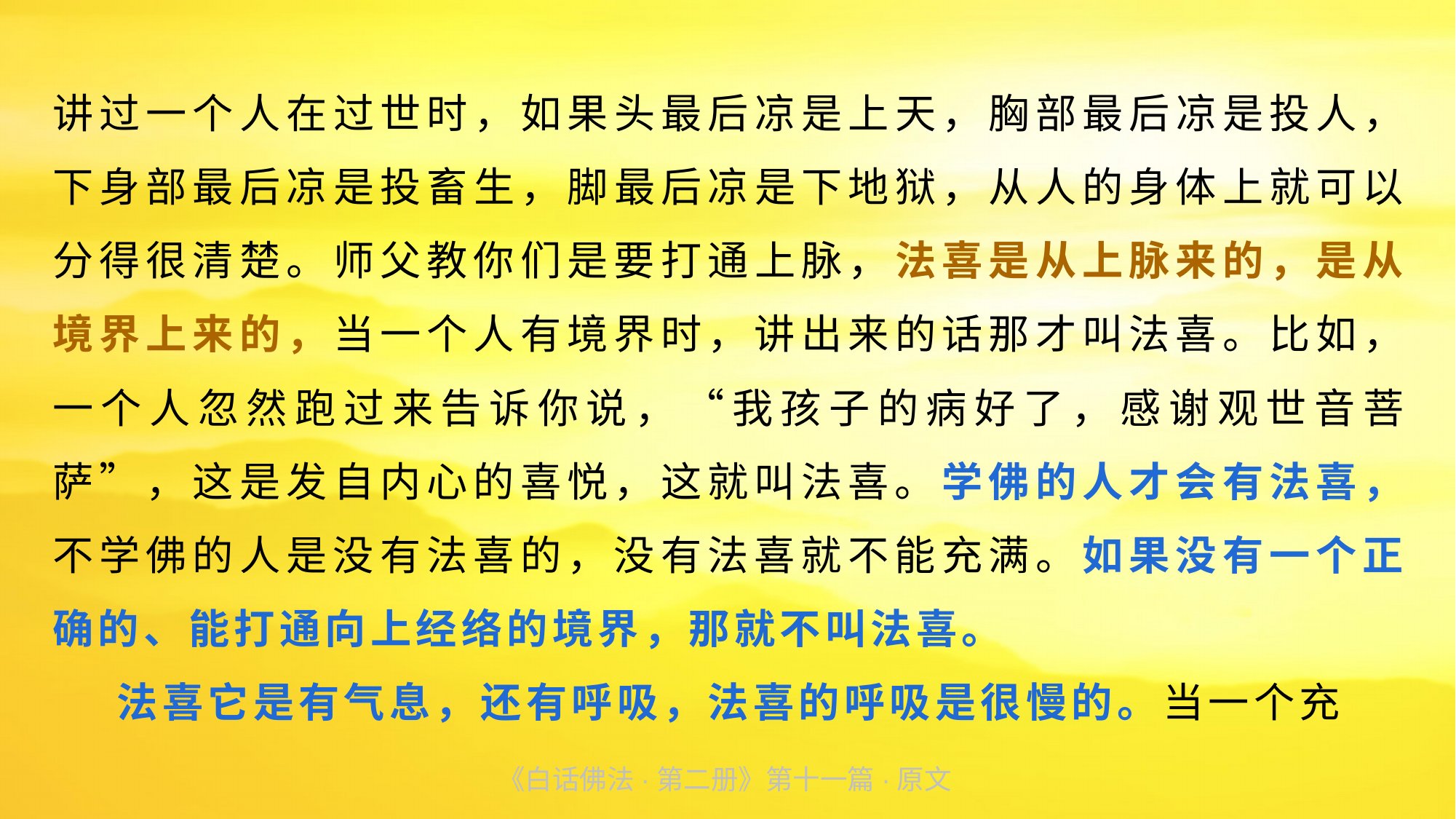

讲过一个人在过世时，如果头最后凉是上天，胸部最后凉是投人，下身部最后凉是投畜生，脚最后凉是下地狱，从人的身体上就可以分得很清楚。师父教你们是要打通上脉，法喜是从上脉来的，是从境界上来的，当一个人有境界时，讲出来的话那才叫法喜。比如，一个人忽然跑过来告诉你说，“我孩子的病好了，感谢观世音菩萨”，这是发自内心的喜悦，这就叫法喜。学佛的人才会有法喜，不学佛的人是没有法喜的，没有法喜就不能充满。如果没有一个正确的、能打通向上经络的境界，那就不叫法喜。
    法喜它是有气息，还有呼吸，法喜的呼吸是很慢的。当一个充
《白话佛法·第二册》第十一篇·原文